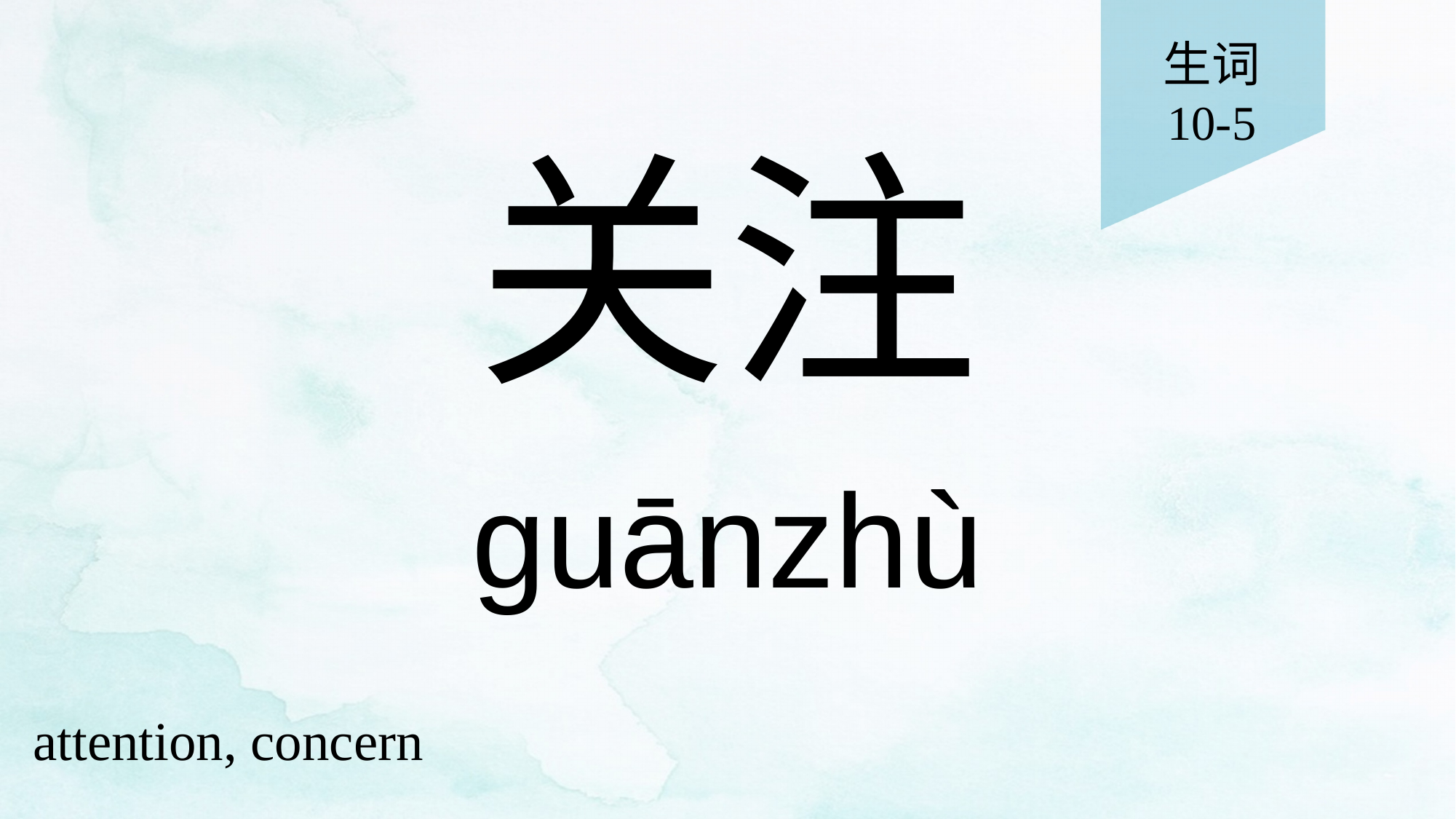

生词
10-5
# 关注
guānzhù
attention, concern